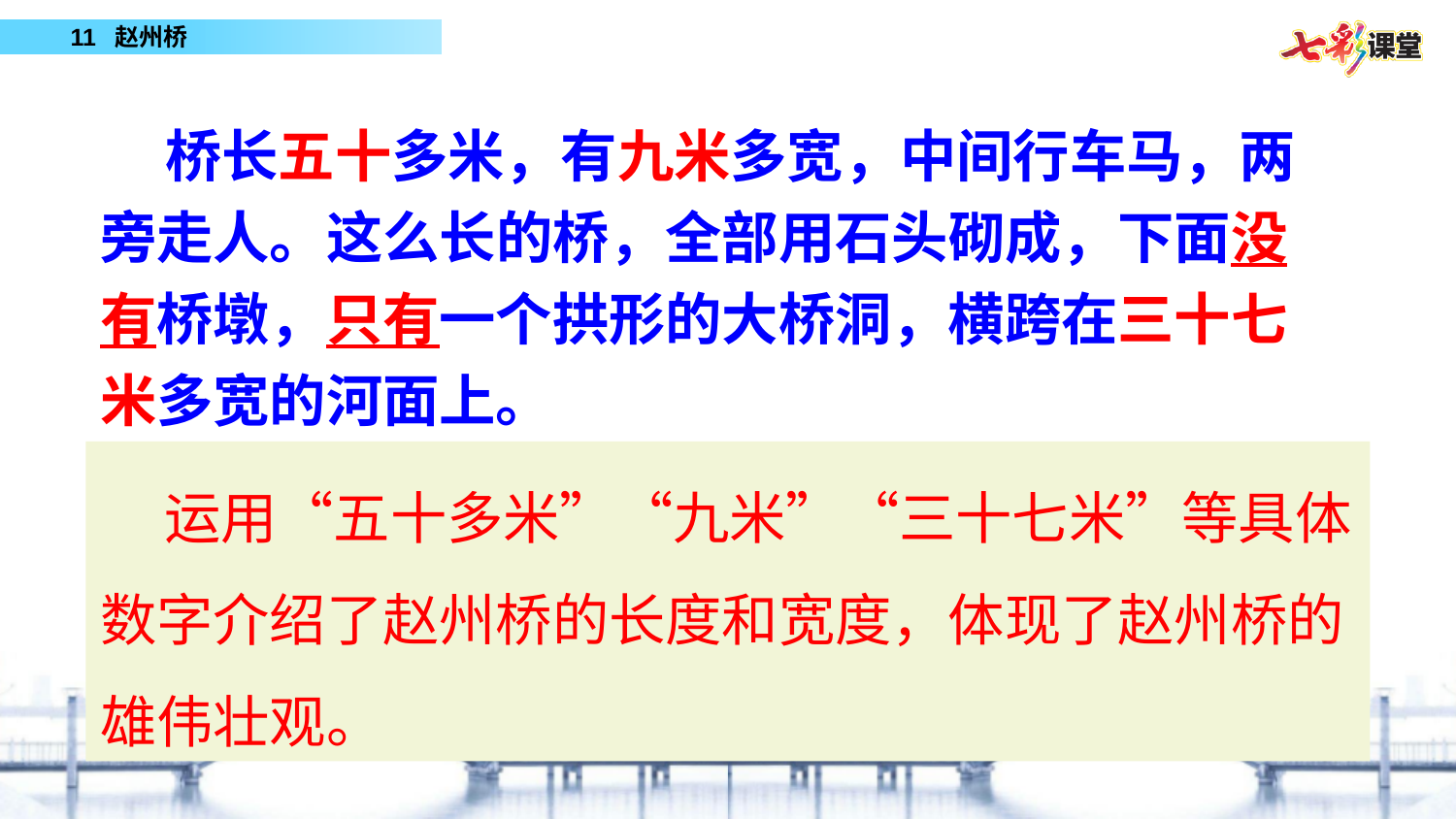

桥长五十多米，有九米多宽，中间行车马，两旁走人。这么长的桥，全部用石头砌成，下面没有桥墩，只有一个拱形的大桥洞，横跨在三十七米多宽的河面上。
    运用“五十多米”“九米”“三十七米”等具体数字介绍了赵州桥的长度和宽度，体现了赵州桥的雄伟壮观。